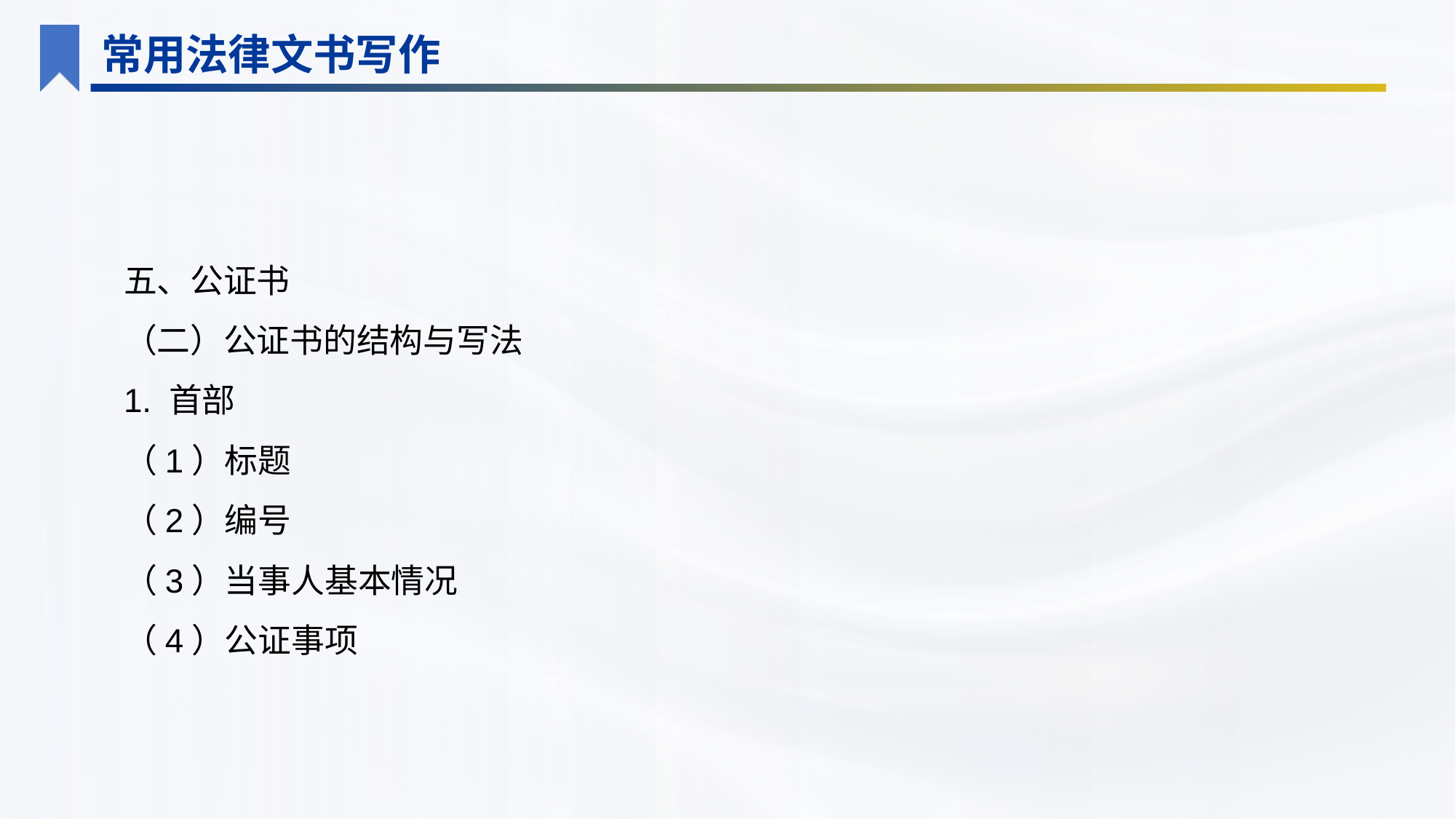

常用法律文书写作
五、公证书
（二）公证书的结构与写法
1. 首部
（1）标题
（2）编号
（3）当事人基本情况
（4）公证事项